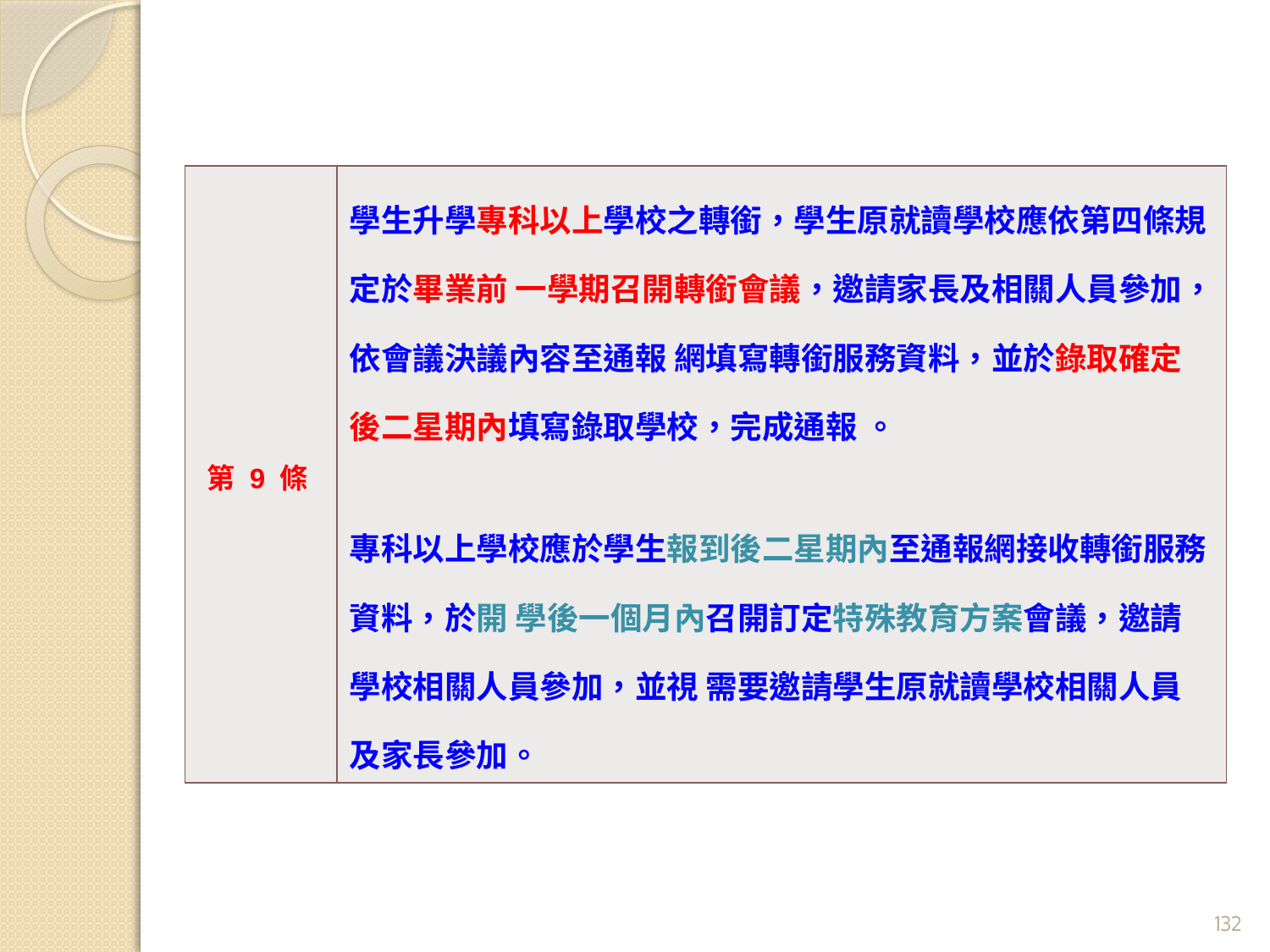

| 第 9 條 | 學生升學專科以上學校之轉銜，學生原就讀學校應依第四條規定於畢業前 一學期召開轉銜會議，邀請家長及相關人員參加，依會議決議內容至通報 網填寫轉銜服務資料，並於錄取確定後二星期內填寫錄取學校，完成通報 。 專科以上學校應於學生報到後二星期內至通報網接收轉銜服務資料，於開 學後一個月內召開訂定特殊教育方案會議，邀請學校相關人員參加，並視 需要邀請學生原就讀學校相關人員及家長參加。 |
| --- | --- |
132